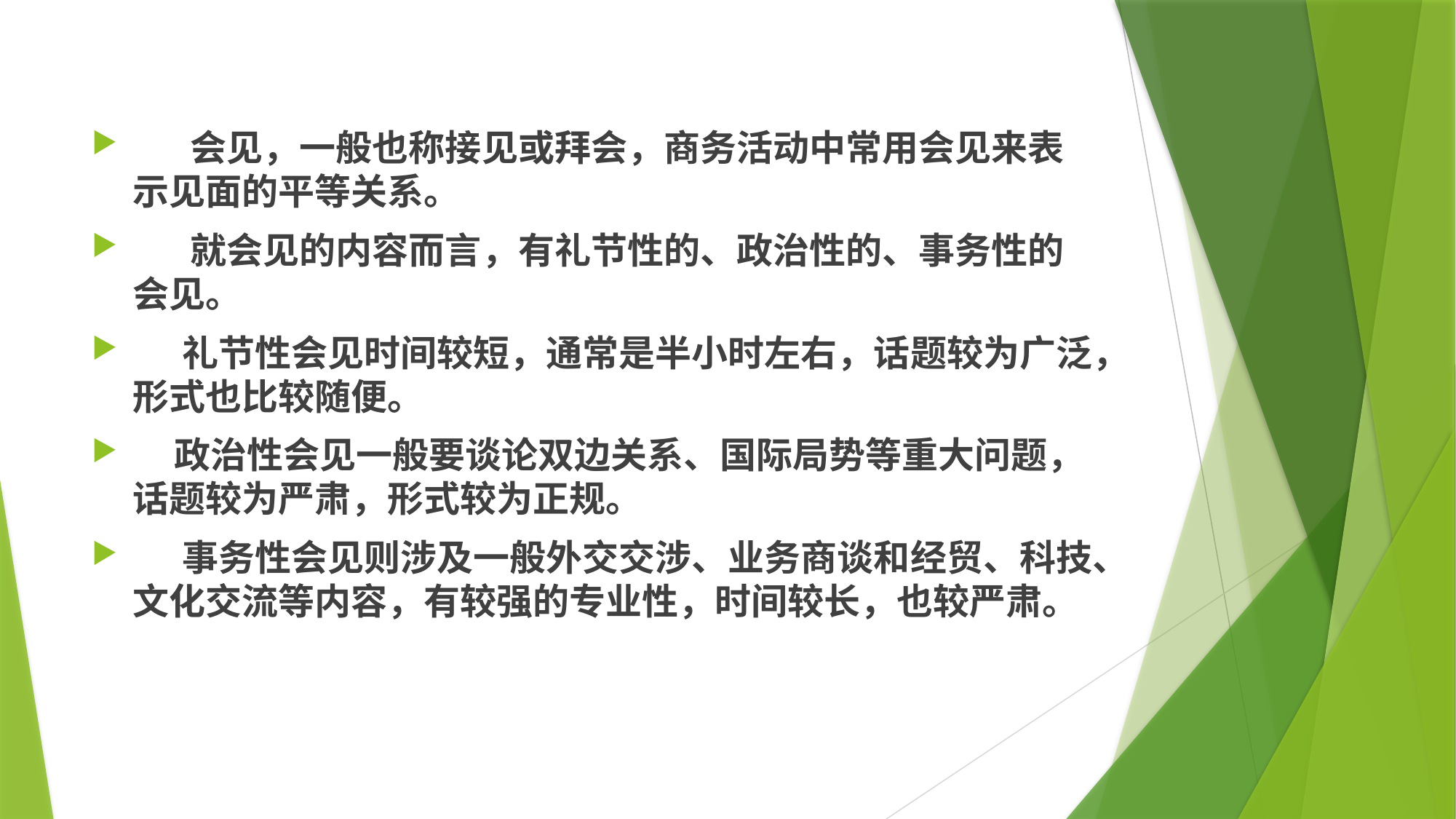

#
      会见，一般也称接见或拜会，商务活动中常用会见来表示见面的平等关系。
      就会见的内容而言，有礼节性的、政治性的、事务性的会见。
     礼节性会见时间较短，通常是半小时左右，话题较为广泛，形式也比较随便。
    政治性会见一般要谈论双边关系、国际局势等重大问题，话题较为严肃，形式较为正规。
     事务性会见则涉及一般外交交涉、业务商谈和经贸、科技、文化交流等内容，有较强的专业性，时间较长，也较严肃。